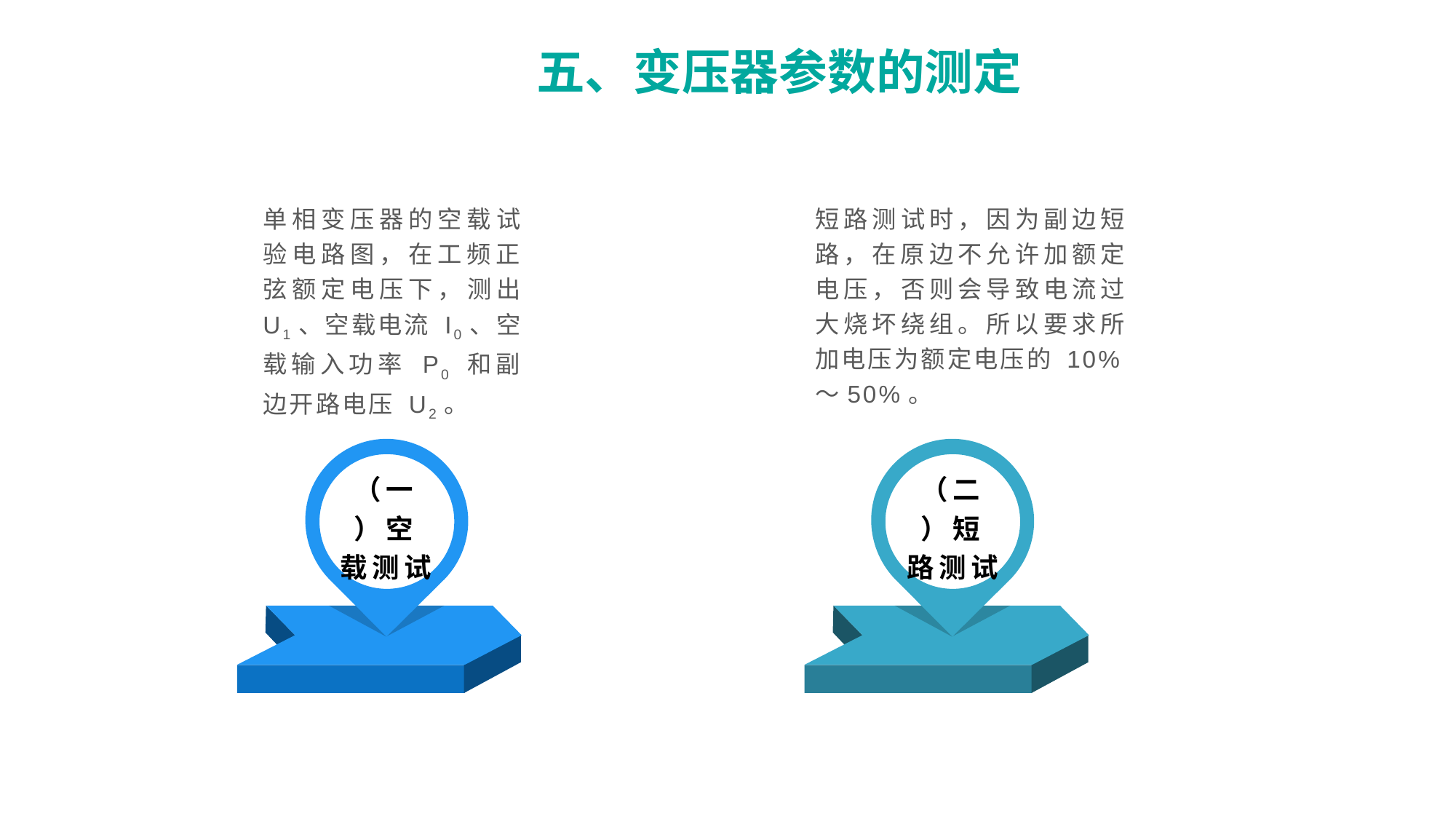

五、变压器参数的测定
单相变压器的空载试验电路图，在工频正弦额定电压下，测出 U1、空载电流 I0、空载输入功率 P0 和副边开路电压 U2。
短路测试时，因为副边短路，在原边不允许加额定电压，否则会导致电流过大烧坏绕组。所以要求所加电压为额定电压的 10%～50%。

（一）空载测试
（二）短路测试